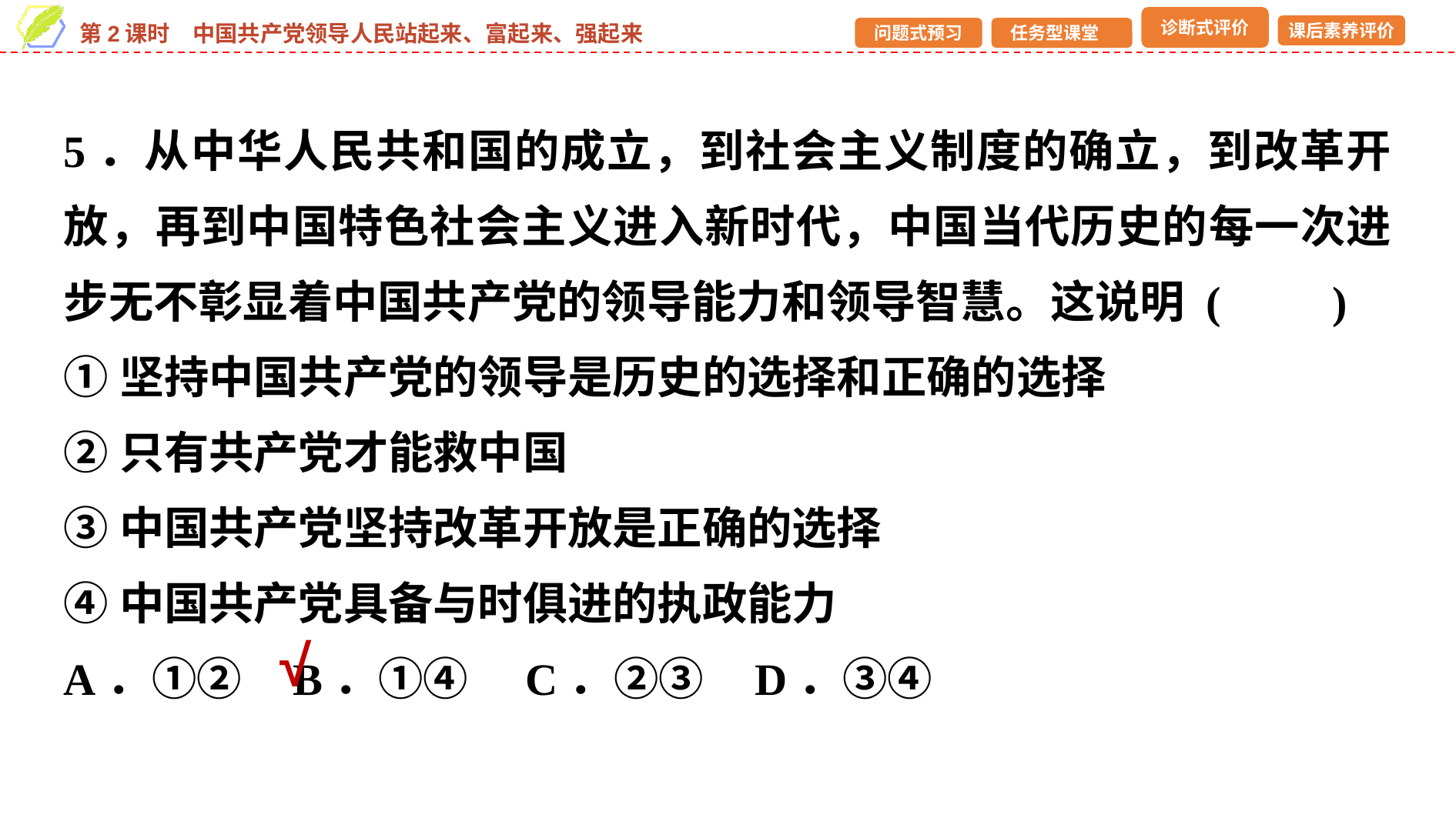

5．从中华人民共和国的成立，到社会主义制度的确立，到改革开放，再到中国特色社会主义进入新时代，中国当代历史的每一次进步无不彰显着中国共产党的领导能力和领导智慧。这说明 (　　)
①坚持中国共产党的领导是历史的选择和正确的选择
②只有共产党才能救中国
③中国共产党坚持改革开放是正确的选择
④中国共产党具备与时俱进的执政能力
A．①②    B．①④	C．②③    D．③④
√